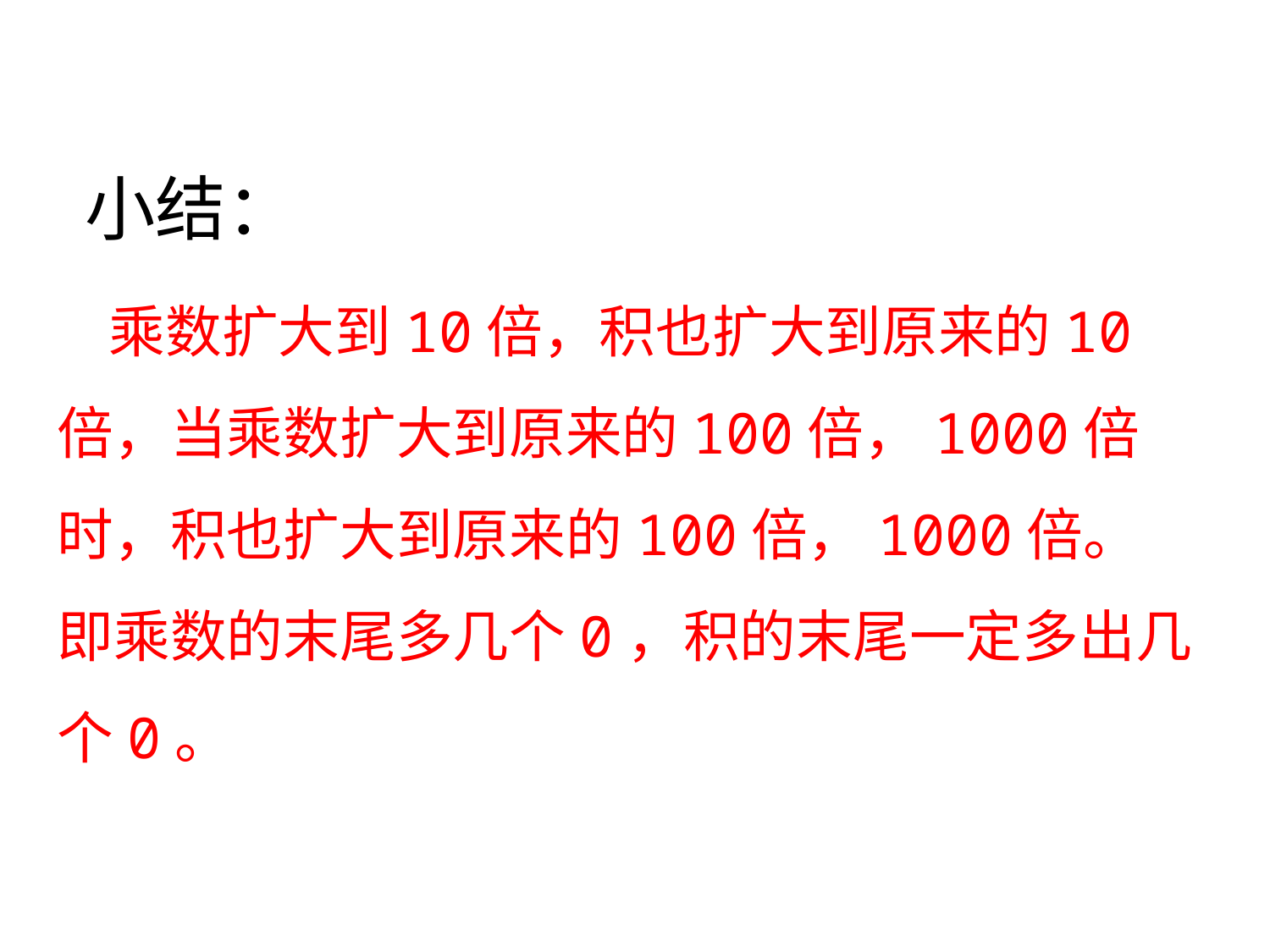

小结：
   乘数扩大到10倍，积也扩大到原来的10倍，当乘数扩大到原来的100倍，1000倍时，积也扩大到原来的100倍，1000倍。即乘数的末尾多几个0，积的末尾一定多出几个0。